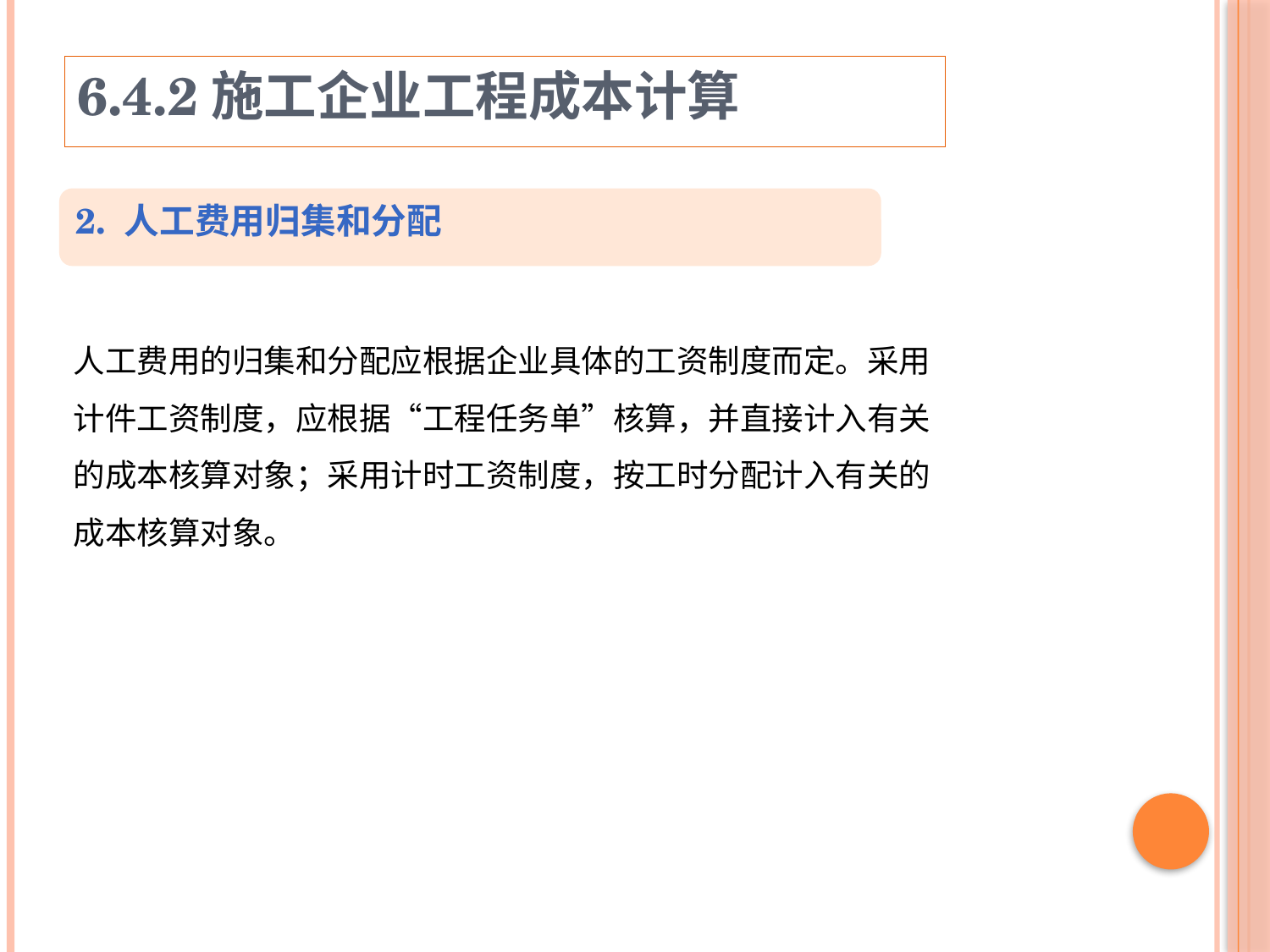

6.4.2施工企业工程成本计算
2. 人工费用归集和分配
人工费用的归集和分配应根据企业具体的工资制度而定。采用计件工资制度，应根据“工程任务单”核算，并直接计入有关的成本核算对象；采用计时工资制度，按工时分配计入有关的成本核算对象。